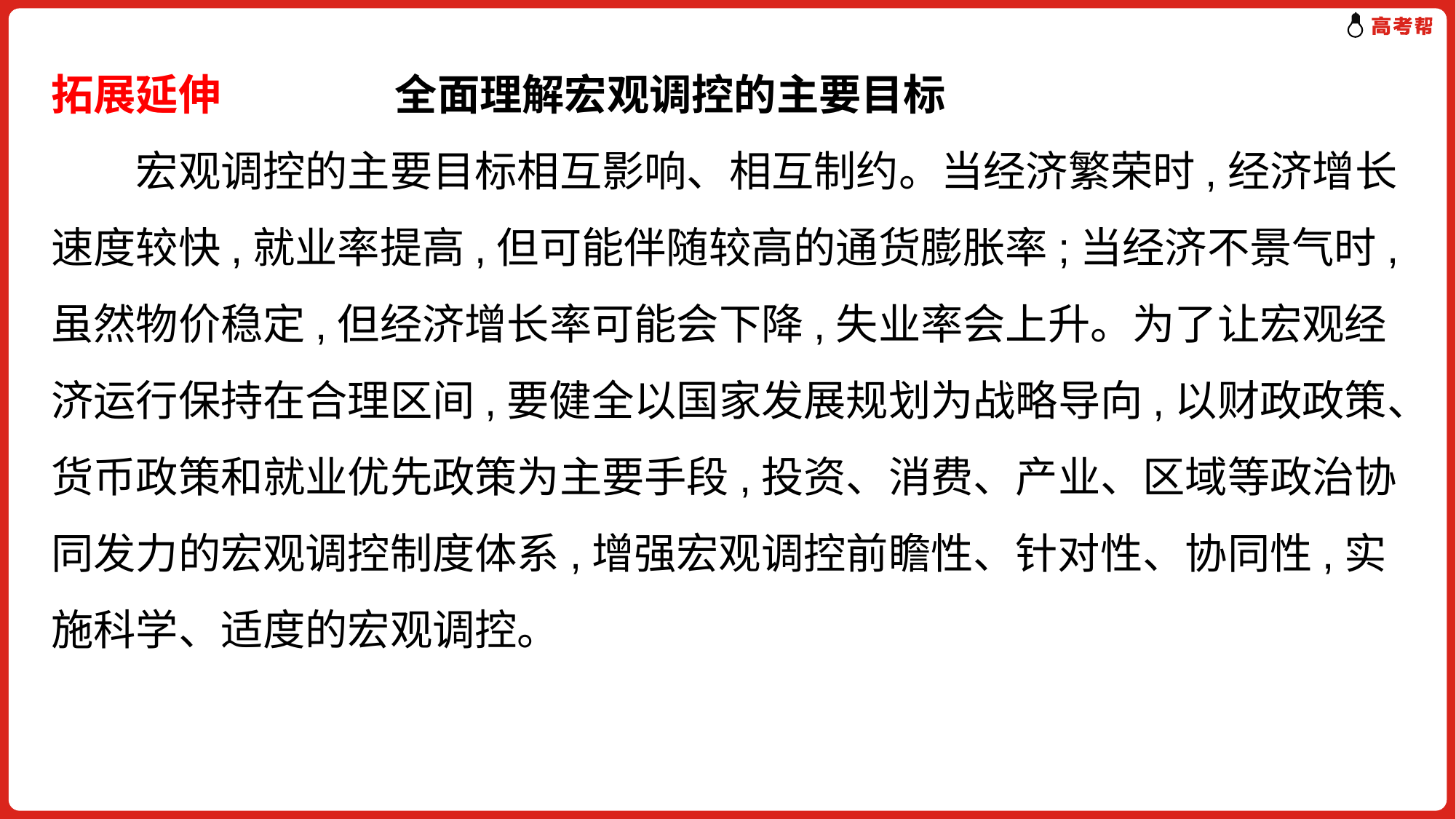

# 拓展延伸　　　     全面理解宏观调控的主要目标 　　宏观调控的主要目标相互影响、相互制约。当经济繁荣时,经济增长速度较快,就业率提高,但可能伴随较高的通货膨胀率;当经济不景气时,虽然物价稳定,但经济增长率可能会下降,失业率会上升。为了让宏观经济运行保持在合理区间,要健全以国家发展规划为战略导向,以财政政策、货币政策和就业优先政策为主要手段,投资、消费、产业、区域等政治协同发力的宏观调控制度体系,增强宏观调控前瞻性、针对性、协同性,实施科学、适度的宏观调控。